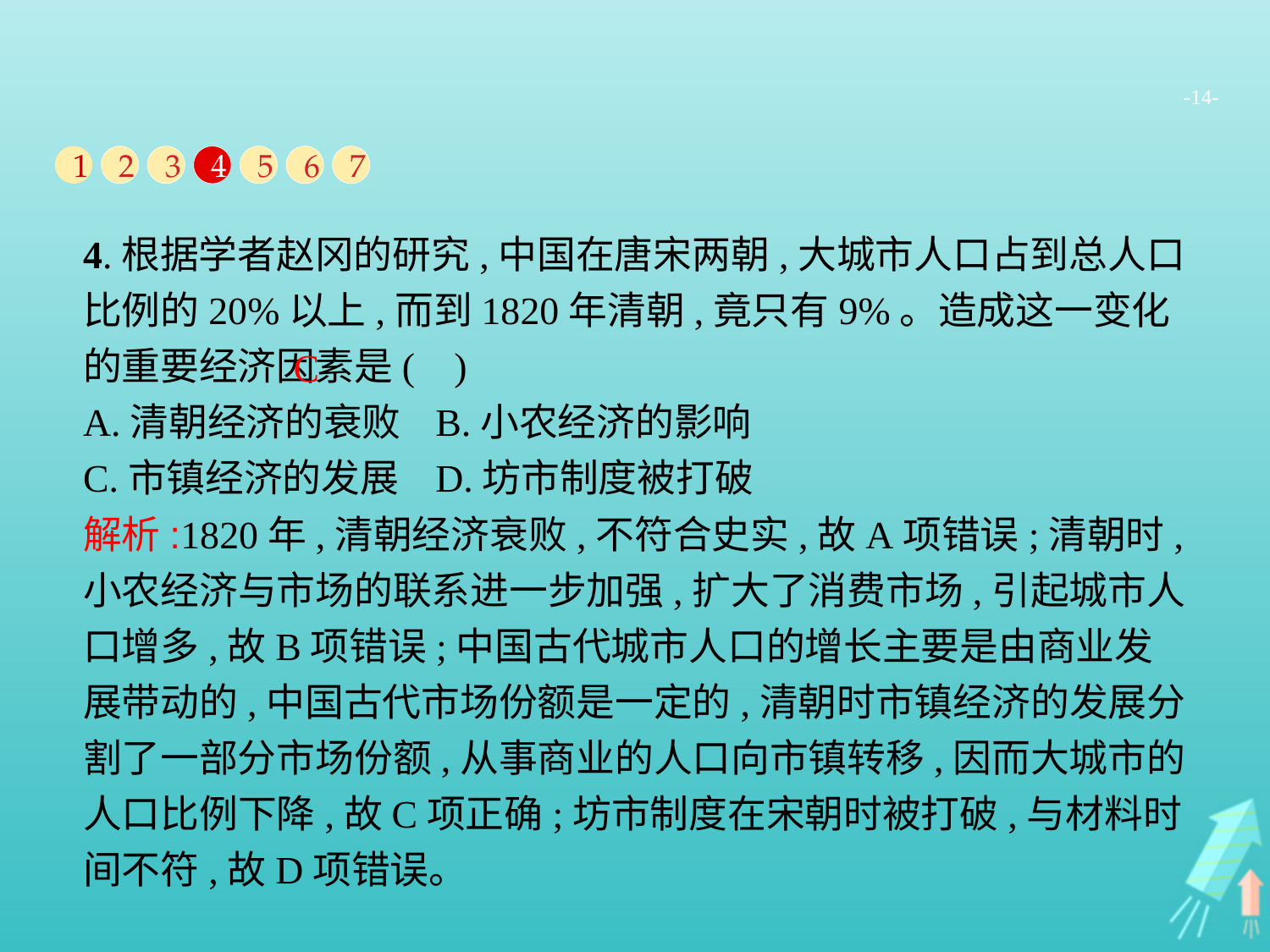

-14-
1
2
3
4
5
6
7
4.根据学者赵冈的研究,中国在唐宋两朝,大城市人口占到总人口比例的20%以上,而到1820年清朝,竟只有9%。造成这一变化的重要经济因素是(    )
A.清朝经济的衰败	B.小农经济的影响
C.市镇经济的发展	D.坊市制度被打破
C
解析:1820年,清朝经济衰败,不符合史实,故A项错误;清朝时,小农经济与市场的联系进一步加强,扩大了消费市场,引起城市人口增多,故B项错误;中国古代城市人口的增长主要是由商业发展带动的,中国古代市场份额是一定的,清朝时市镇经济的发展分割了一部分市场份额,从事商业的人口向市镇转移,因而大城市的人口比例下降,故C项正确;坊市制度在宋朝时被打破,与材料时间不符,故D项错误。